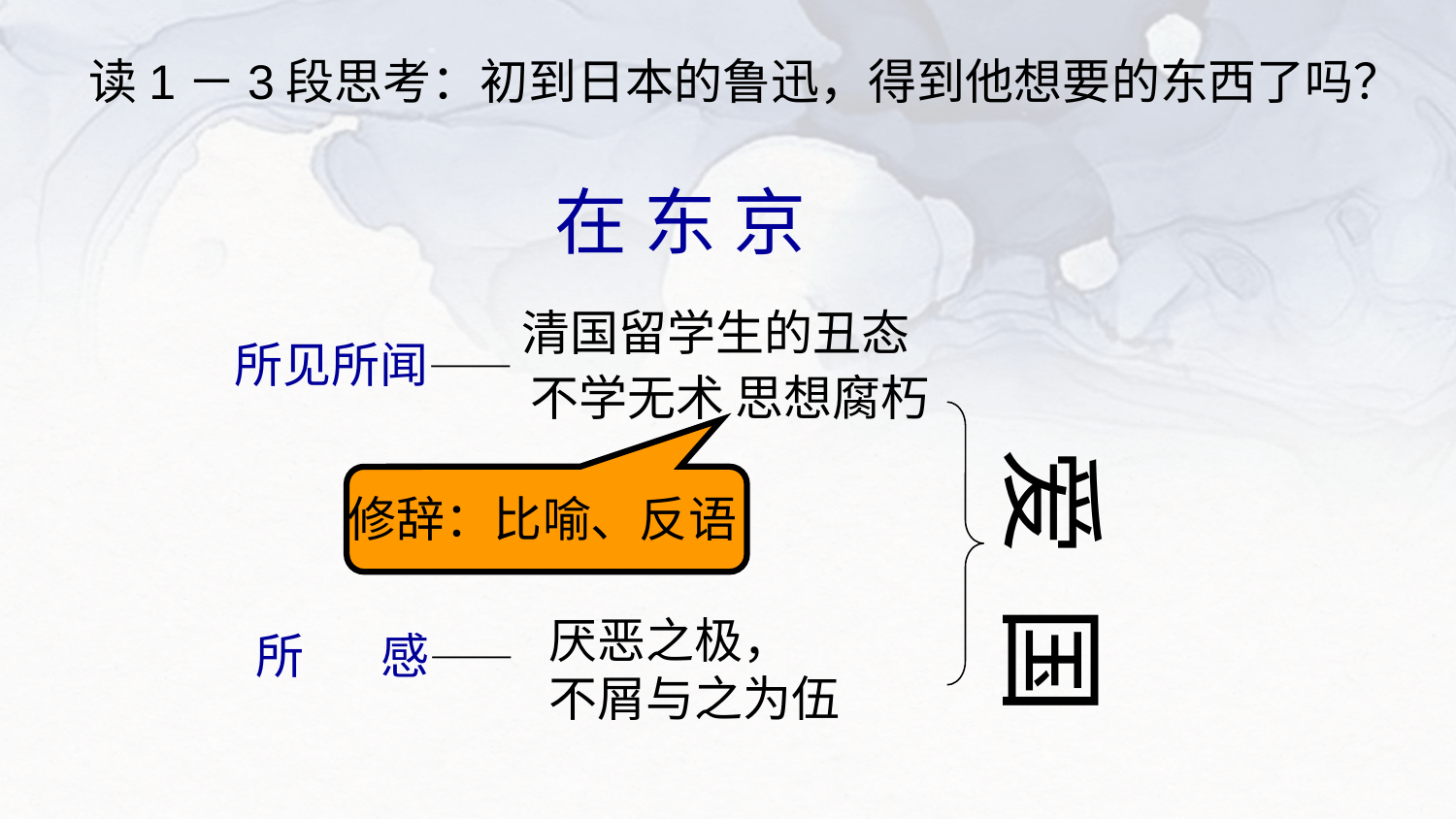

读1－3段思考：初到日本的鲁迅，得到他想要的东西了吗？
在 东 京
清国留学生的丑态
所见所闻——
不学无术 思想腐朽

爱  国

修辞：比喻、反语
厌恶之极，
不屑与之为伍
所       感——